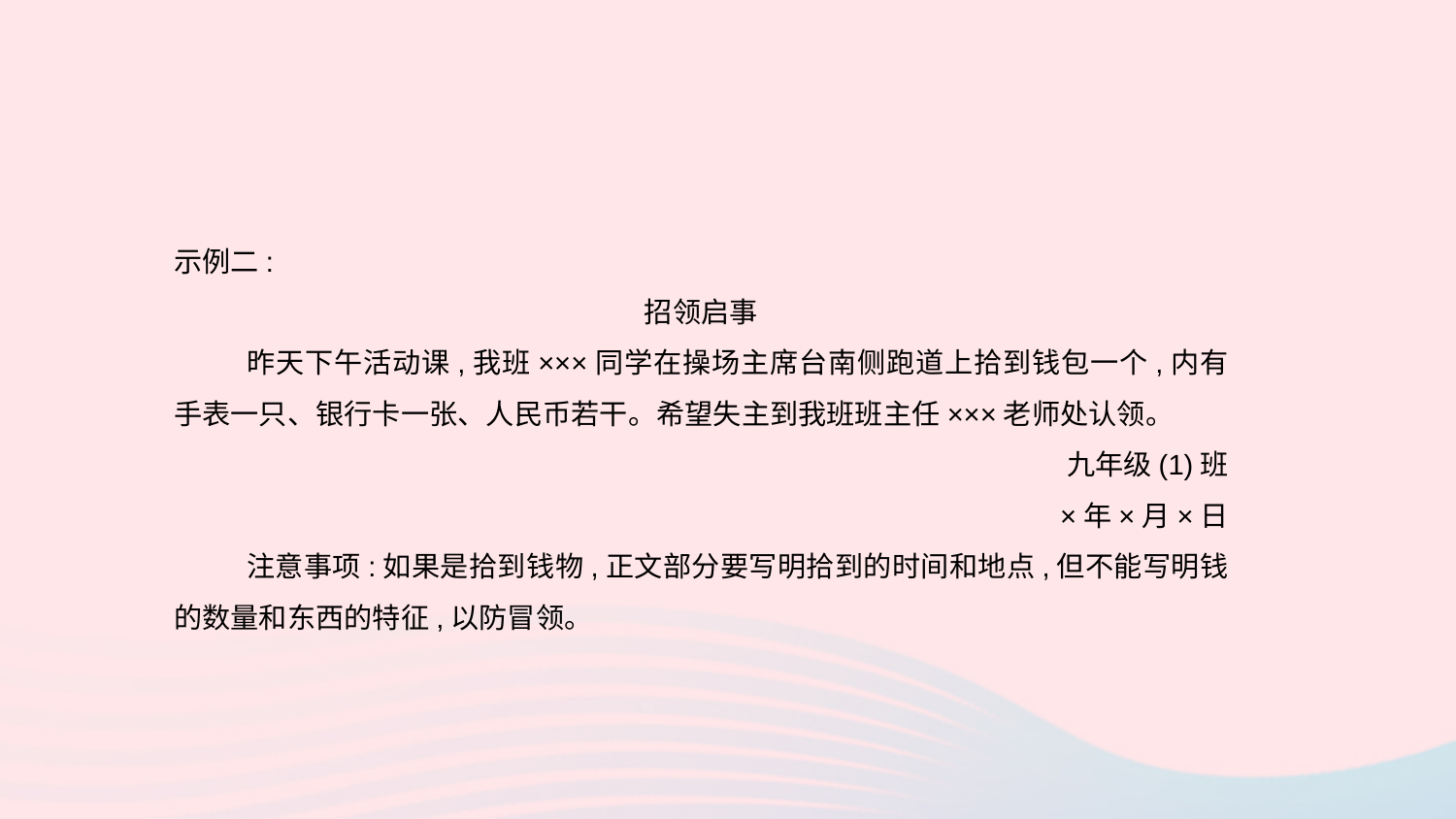

示例二:
招领启事
昨天下午活动课,我班×××同学在操场主席台南侧跑道上拾到钱包一个,内有手表一只、银行卡一张、人民币若干。希望失主到我班班主任×××老师处认领。
九年级(1)班
×年×月×日
注意事项:如果是拾到钱物,正文部分要写明拾到的时间和地点,但不能写明钱的数量和东西的特征,以防冒领。